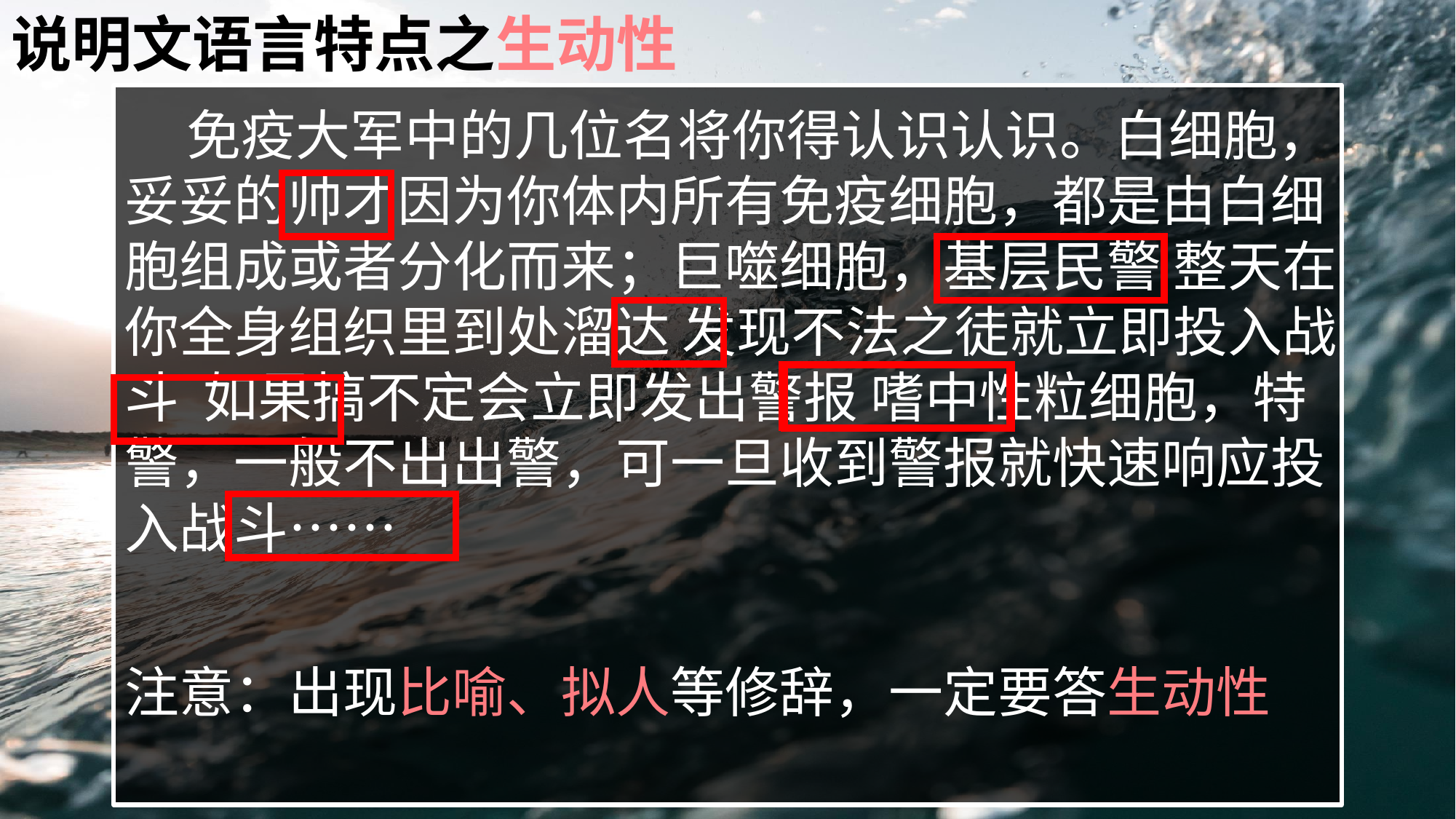

说明文语言特点之生动性
    免疫大军中的几位名将你得认识认识。白细胞，妥妥的帅才因为你体内所有免疫细胞，都是由白细胞组成或者分化而来；巨噬细胞，基层民警 整天在你全身组织里到处溜达 发现不法之徒就立即投入战斗  如果搞不定会立即发出警报 嗜中性粒细胞，特警，一般不出出警，可一旦收到警报就快速响应投入战斗……

注意：出现比喻、拟人等修辞，一定要答生动性